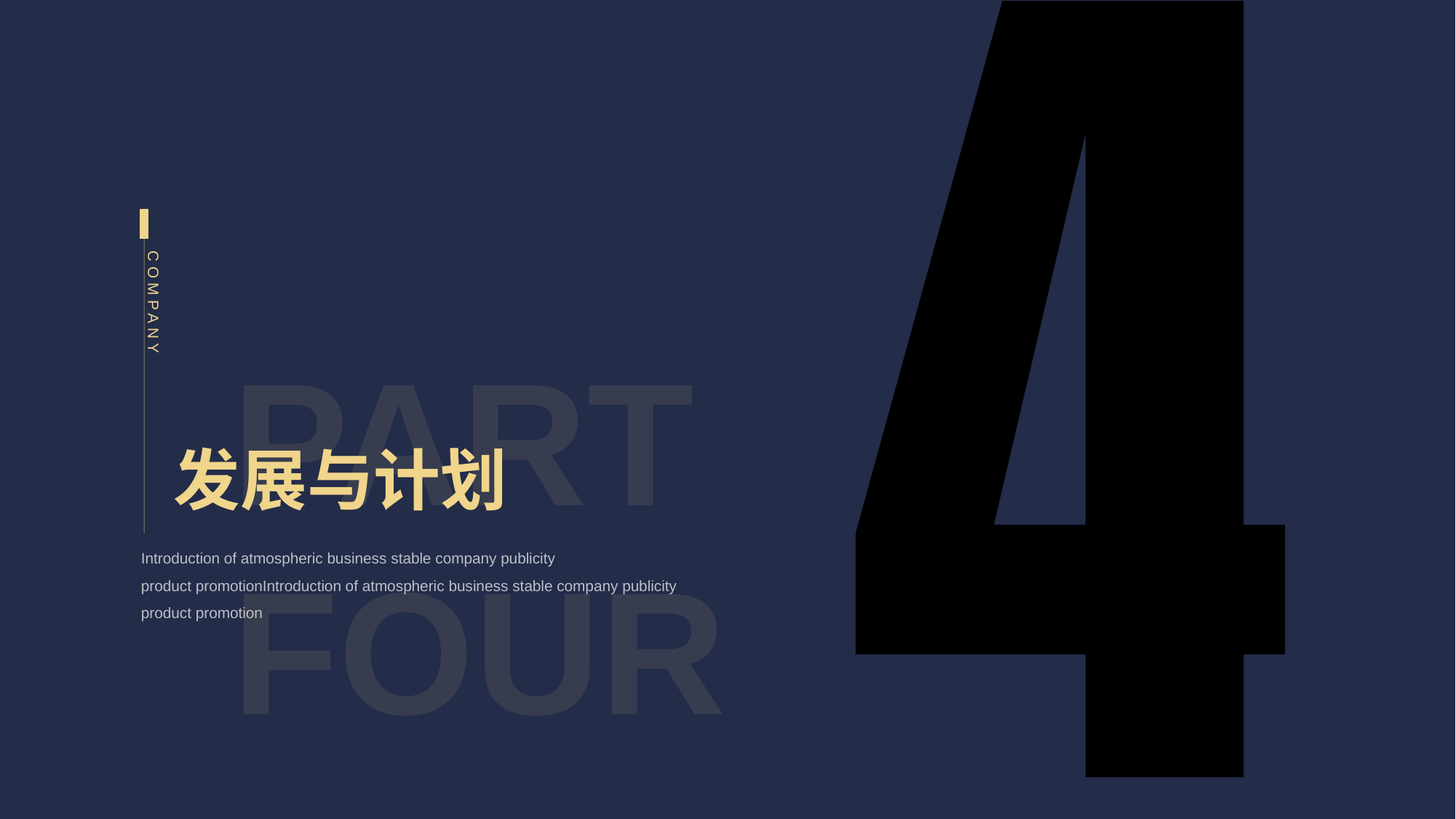

4
PART FOUR
COMPANY
发展与计划
Introduction of atmospheric business stable company publicity
product promotionIntroduction of atmospheric business stable company publicity
product promotion